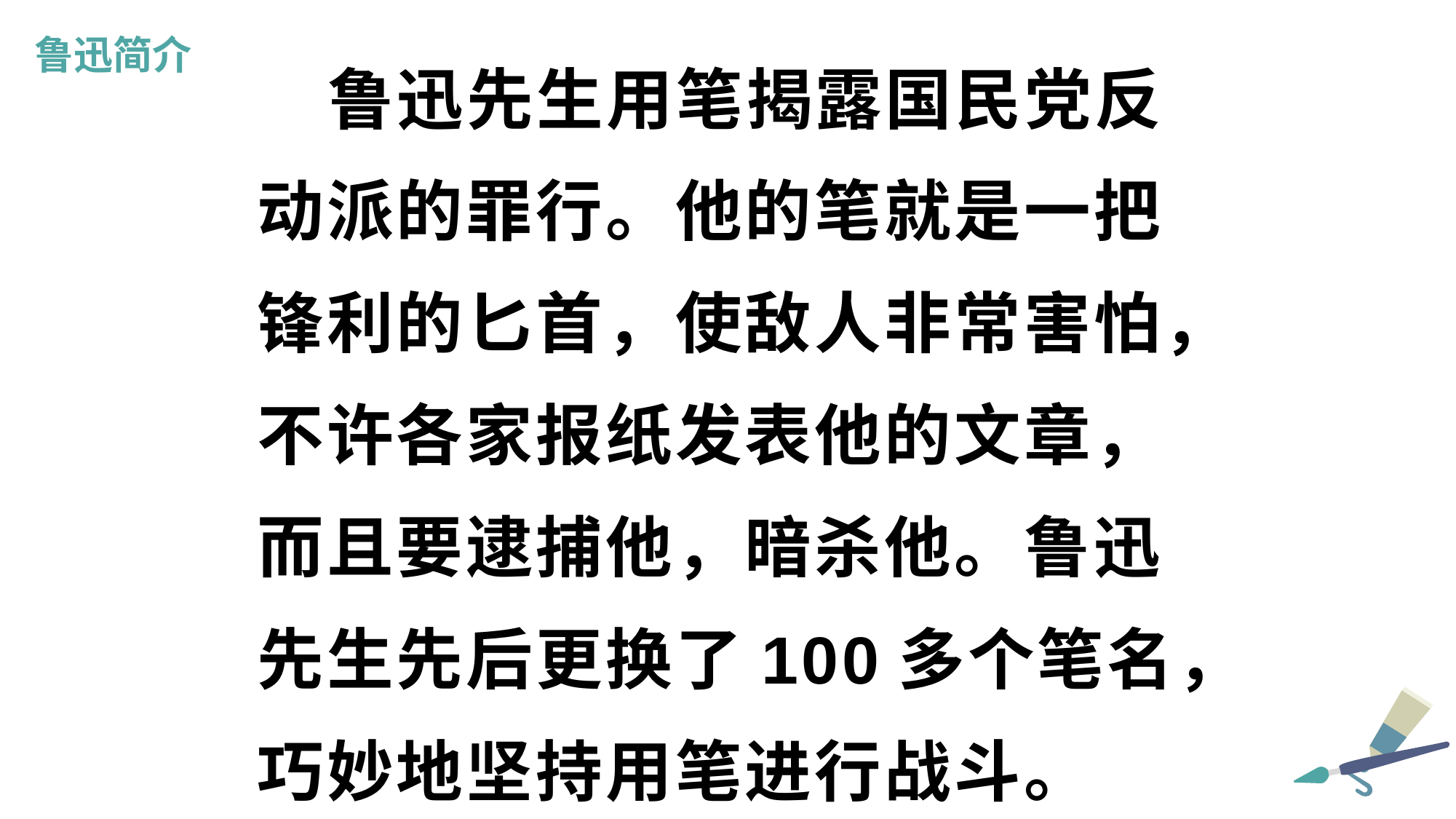

鲁迅简介
   鲁迅先生用笔揭露国民党反动派的罪行。他的笔就是一把锋利的匕首，使敌人非常害怕，不许各家报纸发表他的文章，而且要逮捕他，暗杀他。鲁迅先生先后更换了100多个笔名，巧妙地坚持用笔进行战斗。